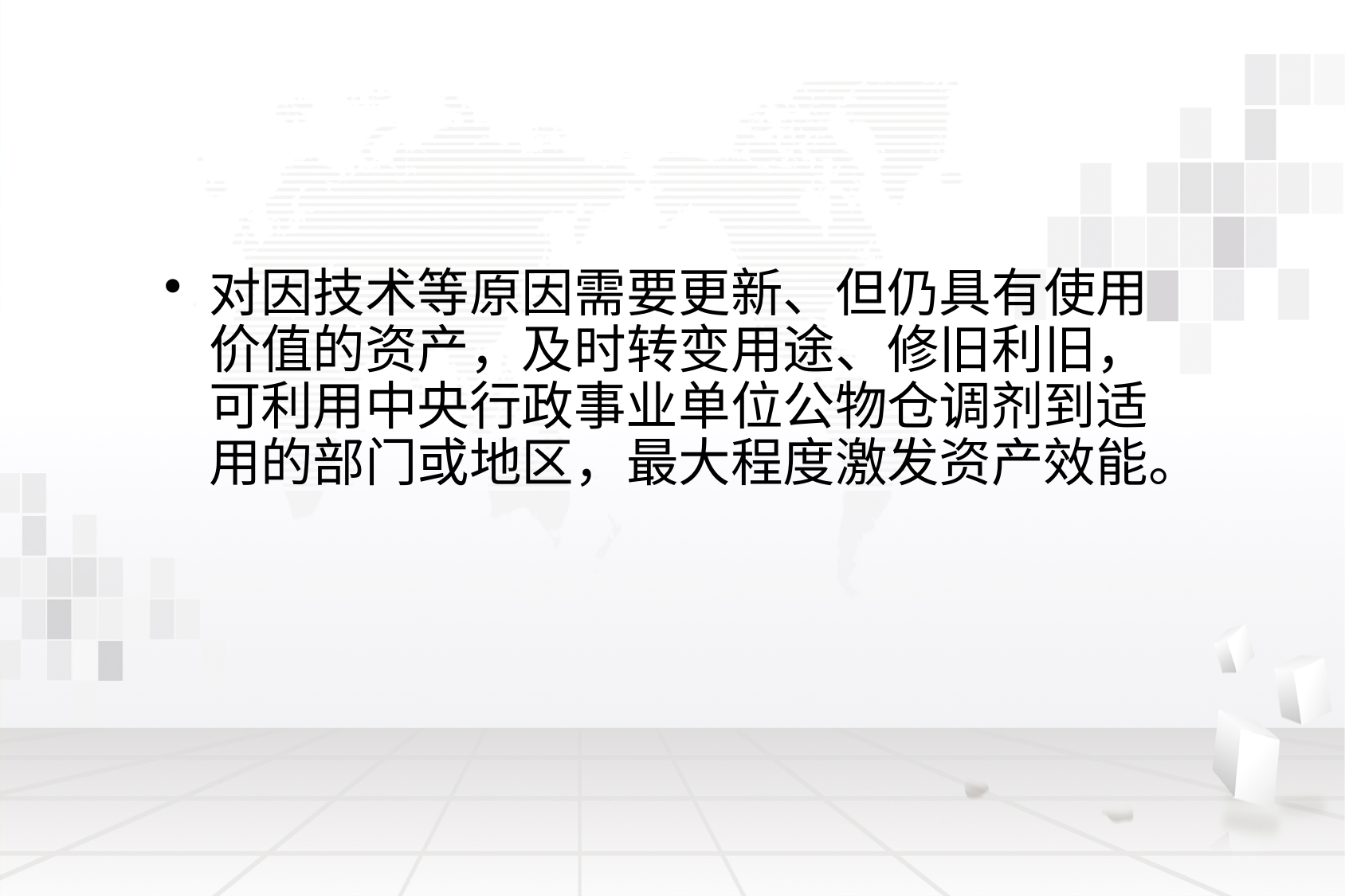

对因技术等原因需要更新、但仍具有使用价值的资产，及时转变用途、修旧利旧，可利用中央行政事业单位公物仓调剂到适用的部门或地区，最大程度激发资产效能。